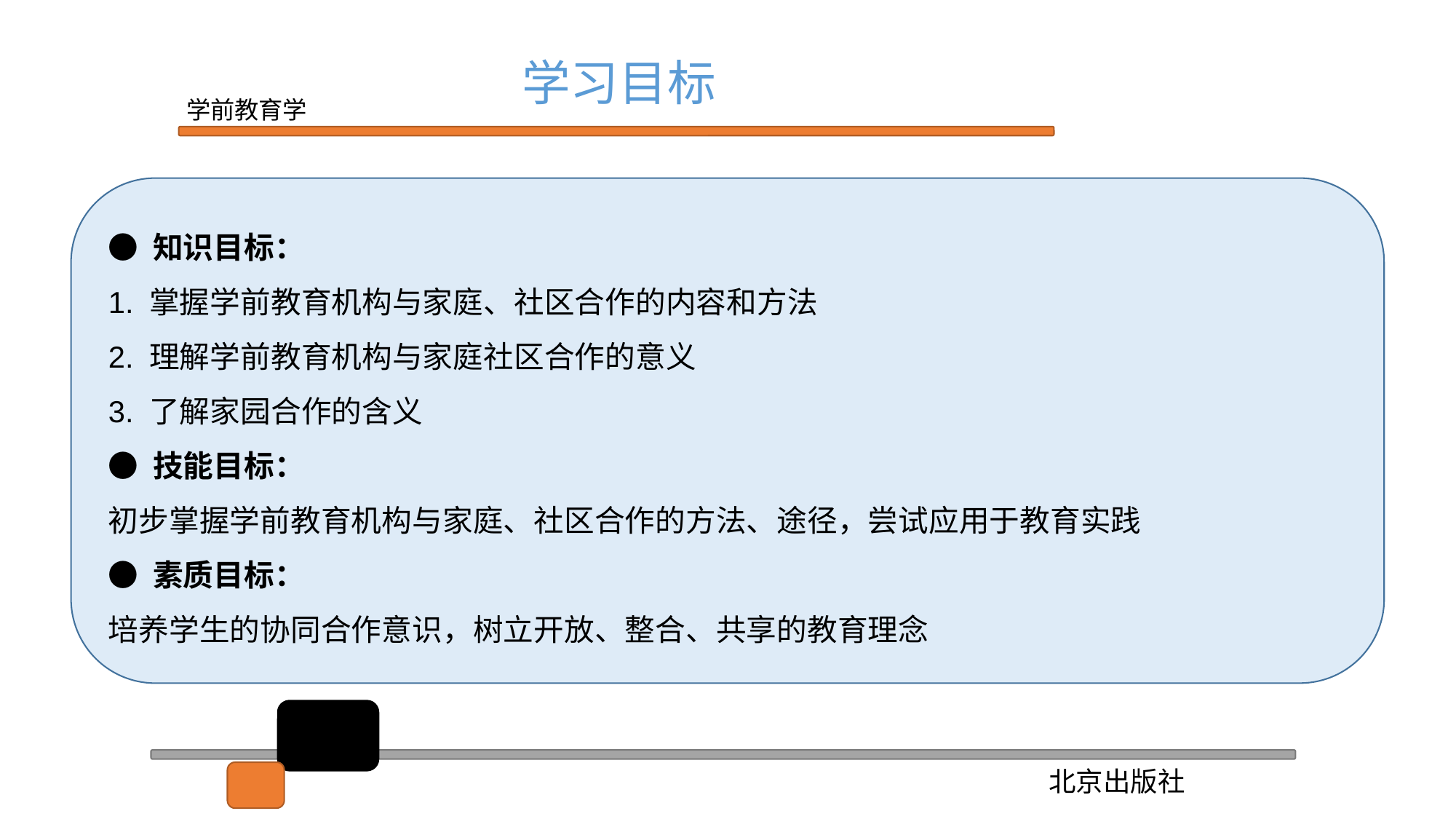

学习目标

● 知识目标：
1. 掌握学前教育机构与家庭、社区合作的内容和方法
2. 理解学前教育机构与家庭社区合作的意义
3. 了解家园合作的含义
● 技能目标：
初步掌握学前教育机构与家庭、社区合作的方法、途径，尝试应用于教育实践
● 素质目标：
培养学生的协同合作意识，树立开放、整合、共享的教育理念